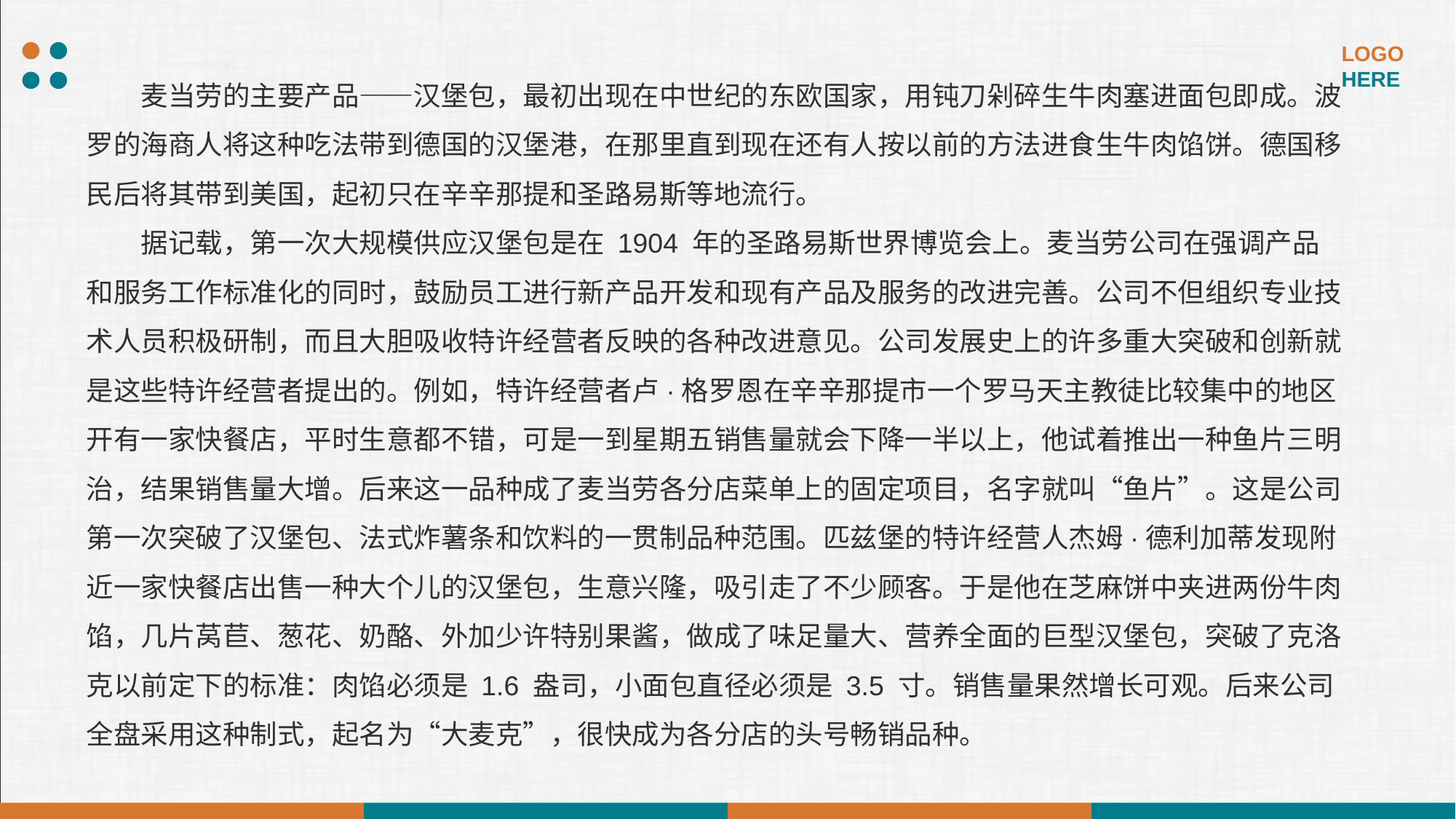

麦当劳的主要产品——汉堡包，最初出现在中世纪的东欧国家，用钝刀剁碎生牛肉塞进面包即成。波罗的海商人将这种吃法带到德国的汉堡港，在那里直到现在还有人按以前的方法进食生牛肉馅饼。德国移民后将其带到美国，起初只在辛辛那提和圣路易斯等地流行。
据记载，第一次大规模供应汉堡包是在 1904 年的圣路易斯世界博览会上。麦当劳公司在强调产品和服务工作标准化的同时，鼓励员工进行新产品开发和现有产品及服务的改进完善。公司不但组织专业技术人员积极研制，而且大胆吸收特许经营者反映的各种改进意见。公司发展史上的许多重大突破和创新就是这些特许经营者提出的。例如，特许经营者卢·格罗恩在辛辛那提市一个罗马天主教徒比较集中的地区开有一家快餐店，平时生意都不错，可是一到星期五销售量就会下降一半以上，他试着推出一种鱼片三明治，结果销售量大增。后来这一品种成了麦当劳各分店菜单上的固定项目，名字就叫“鱼片”。这是公司第一次突破了汉堡包、法式炸薯条和饮料的一贯制品种范围。匹兹堡的特许经营人杰姆·德利加蒂发现附近一家快餐店出售一种大个儿的汉堡包，生意兴隆，吸引走了不少顾客。于是他在芝麻饼中夹进两份牛肉馅，几片莴苣、葱花、奶酪、外加少许特别果酱，做成了味足量大、营养全面的巨型汉堡包，突破了克洛克以前定下的标准：肉馅必须是 1.6 盎司，小面包直径必须是 3.5 寸。销售量果然增长可观。后来公司全盘采用这种制式，起名为“大麦克”，很快成为各分店的头号畅销品种。